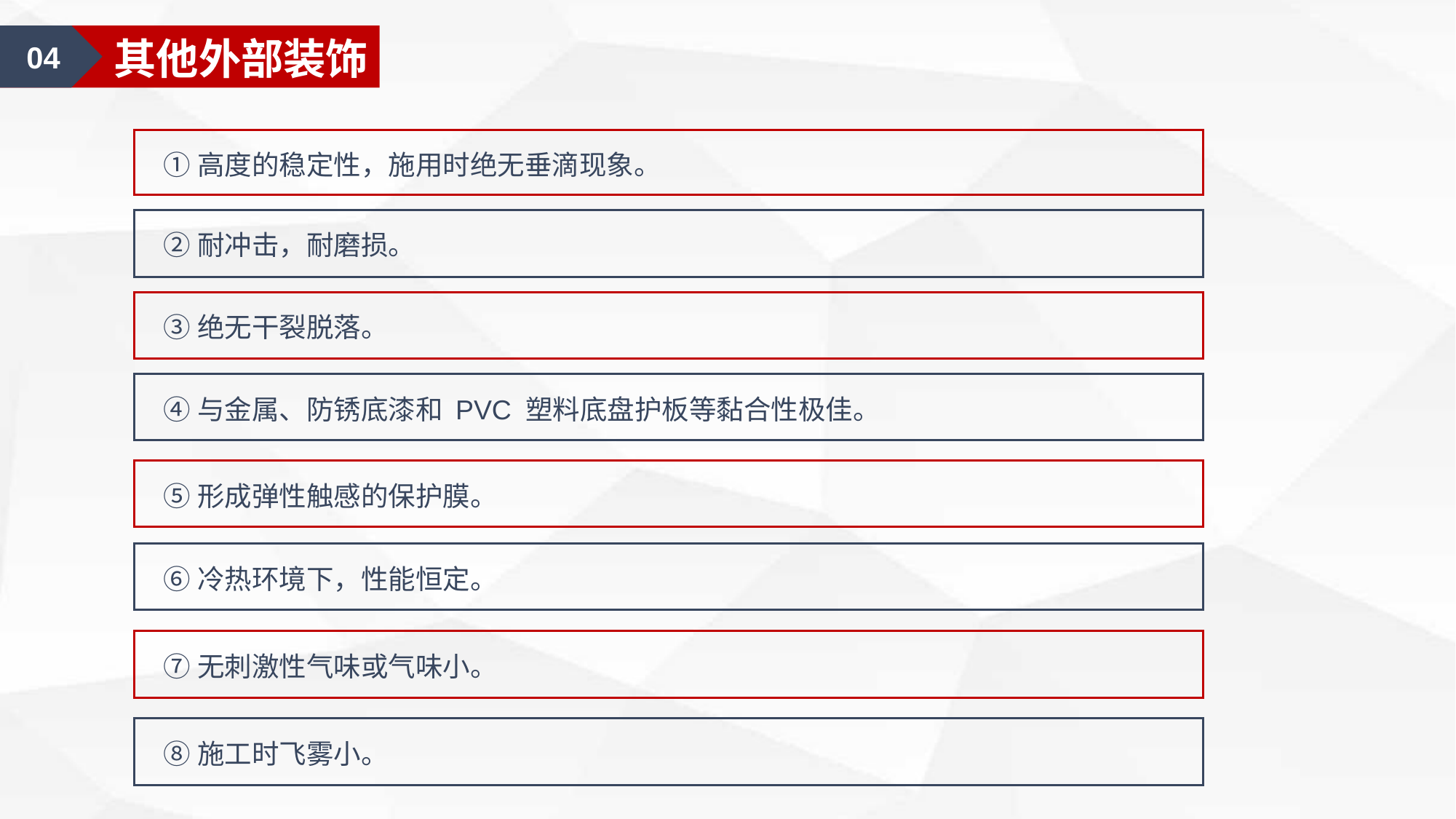

04
其他外部装饰

①高度的稳定性，施用时绝无垂滴现象。

②耐冲击，耐磨损。

③绝无干裂脱落。

④与金属、防锈底漆和 PVC 塑料底盘护板等黏合性极佳。

⑤形成弹性触感的保护膜。

⑥冷热环境下，性能恒定。

⑦无刺激性气味或气味小。

⑧施工时飞雾小。